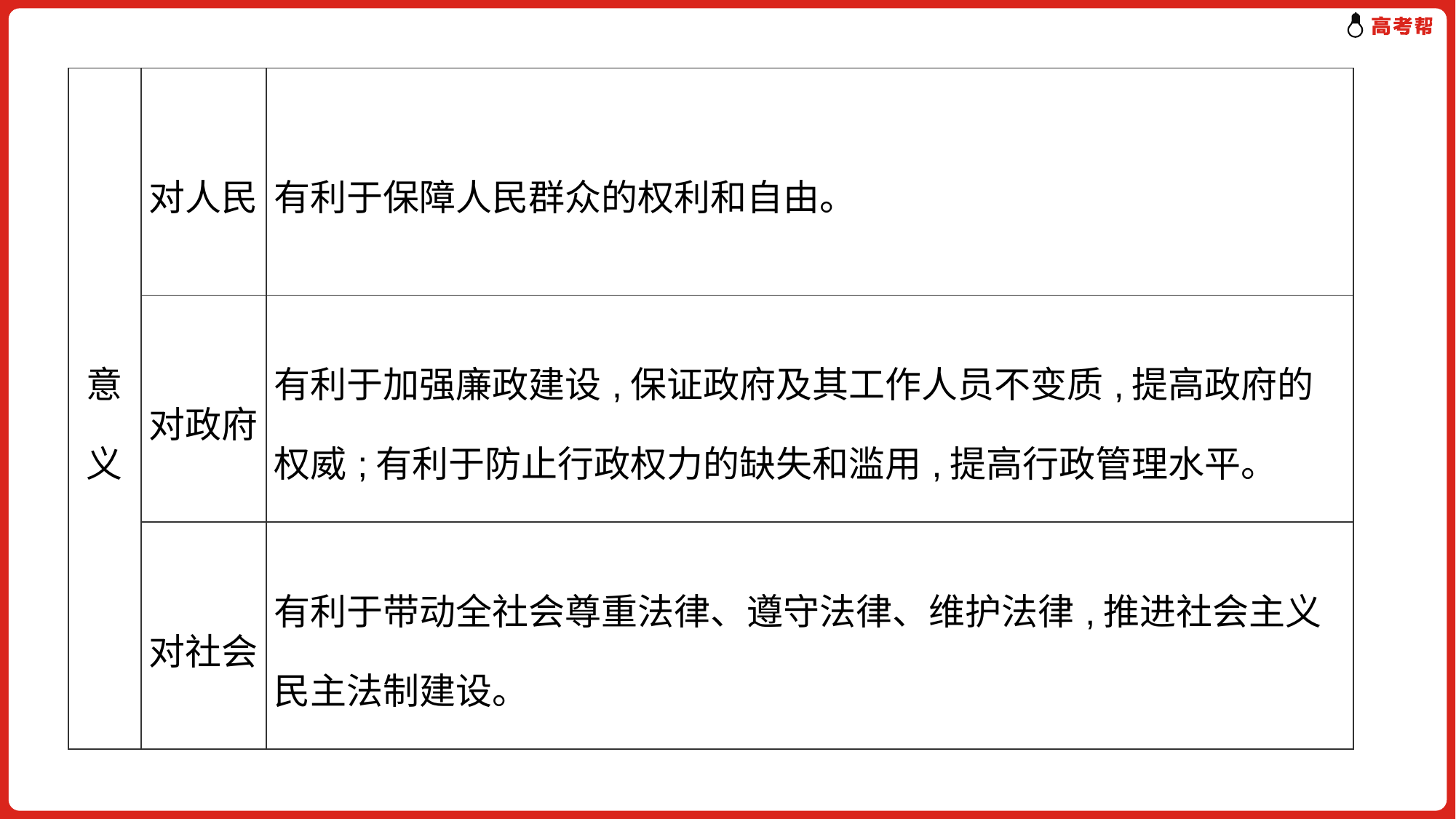

| 意义 | 对人民 | 有利于保障人民群众的权利和自由。 |
| --- | --- | --- |
|  | 对政府 | 有利于加强廉政建设,保证政府及其工作人员不变质,提高政府的权威;有利于防止行政权力的缺失和滥用,提高行政管理水平。 |
|  | 对社会 | 有利于带动全社会尊重法律、遵守法律、维护法律,推进社会主义民主法制建设。 |